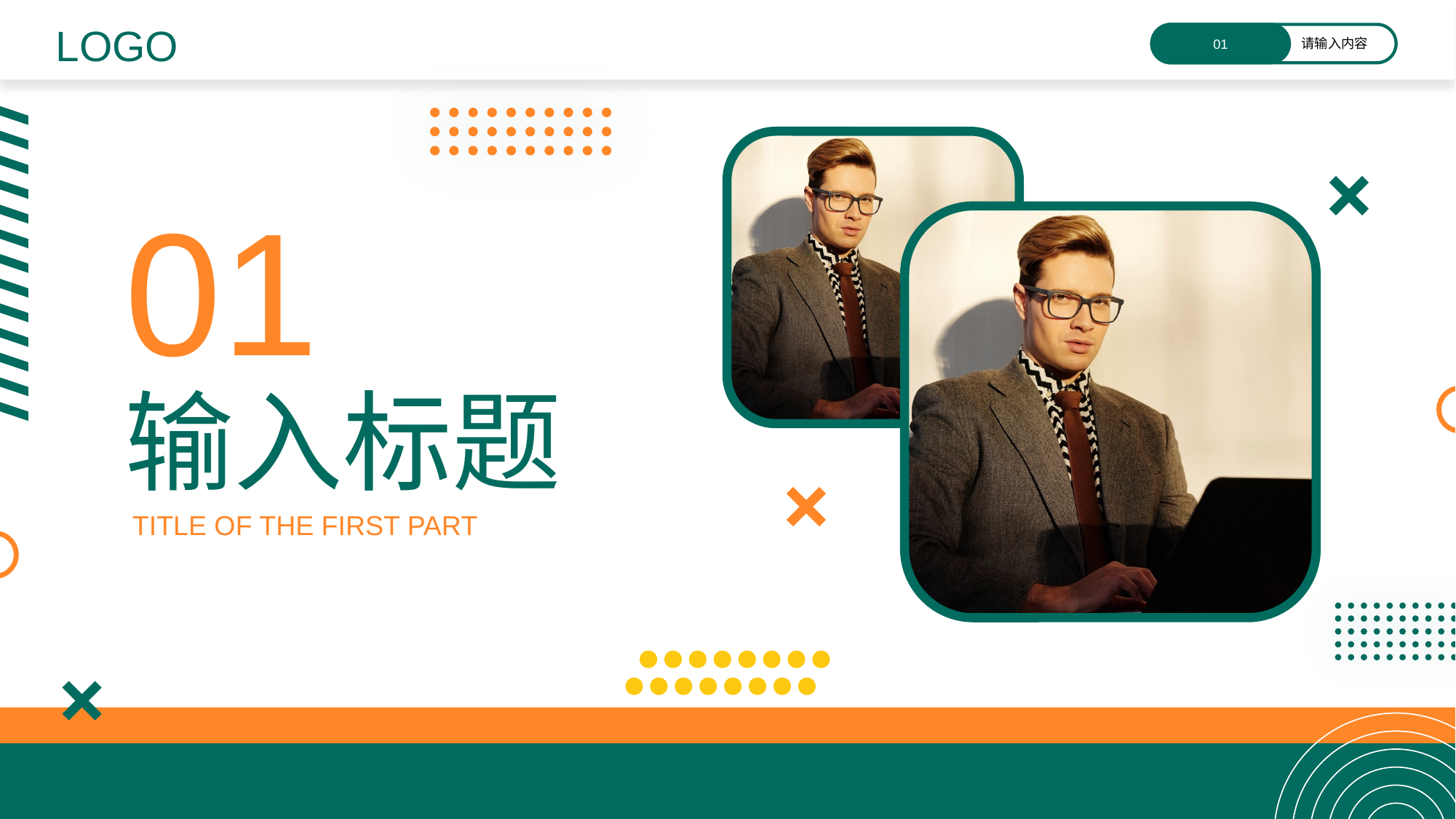

LOGO
01

请输入内容

01
输入标题
TITLE OF THE FIRST PART